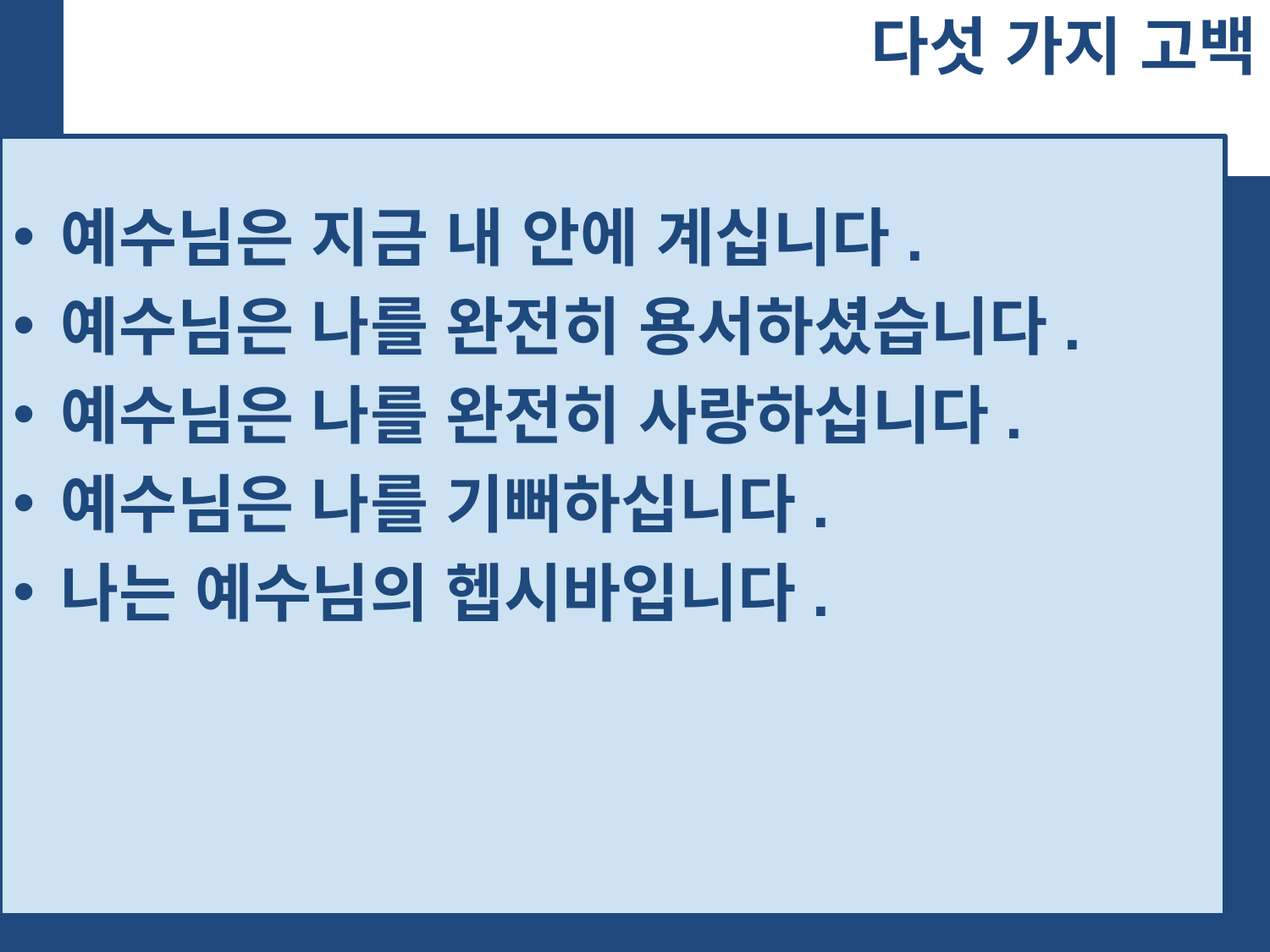

# 다섯 가지 고백

예수님은 지금 내 안에 계십니다.
예수님은 나를 완전히 용서하셨습니다.
예수님은 나를 완전히 사랑하십니다.
예수님은 나를 기뻐하십니다.
나는 예수님의 헵시바입니다.